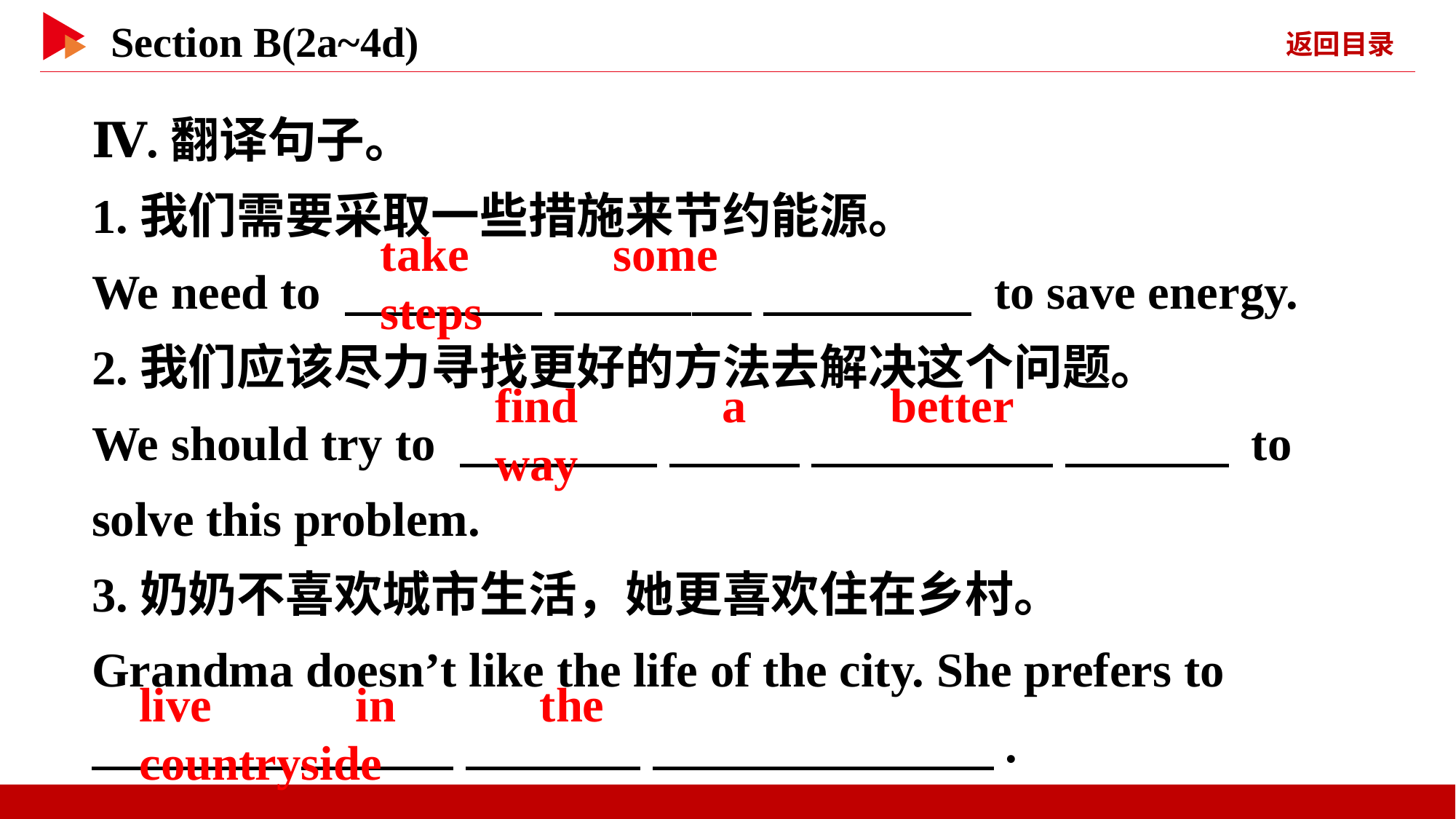

Ⅳ.翻译句子。
1.我们需要采取一些措施来节约能源。
We need to 　         　 　         　 　          　 to save energy.
2.我们应该尽力寻找更好的方法去解决这个问题。
We should try to 　         　 　   　 　             　 　      　 to solve this problem.
3.奶奶不喜欢城市生活，她更喜欢住在乡村。
Grandma doesn’t like the life of the city. She prefers to
　         　 　     　 　       　 　                      　.
take 　 　some 　 　steps
find 　 　a 　 　better 　 　way
live 　 　in 　 　the 　 　countryside